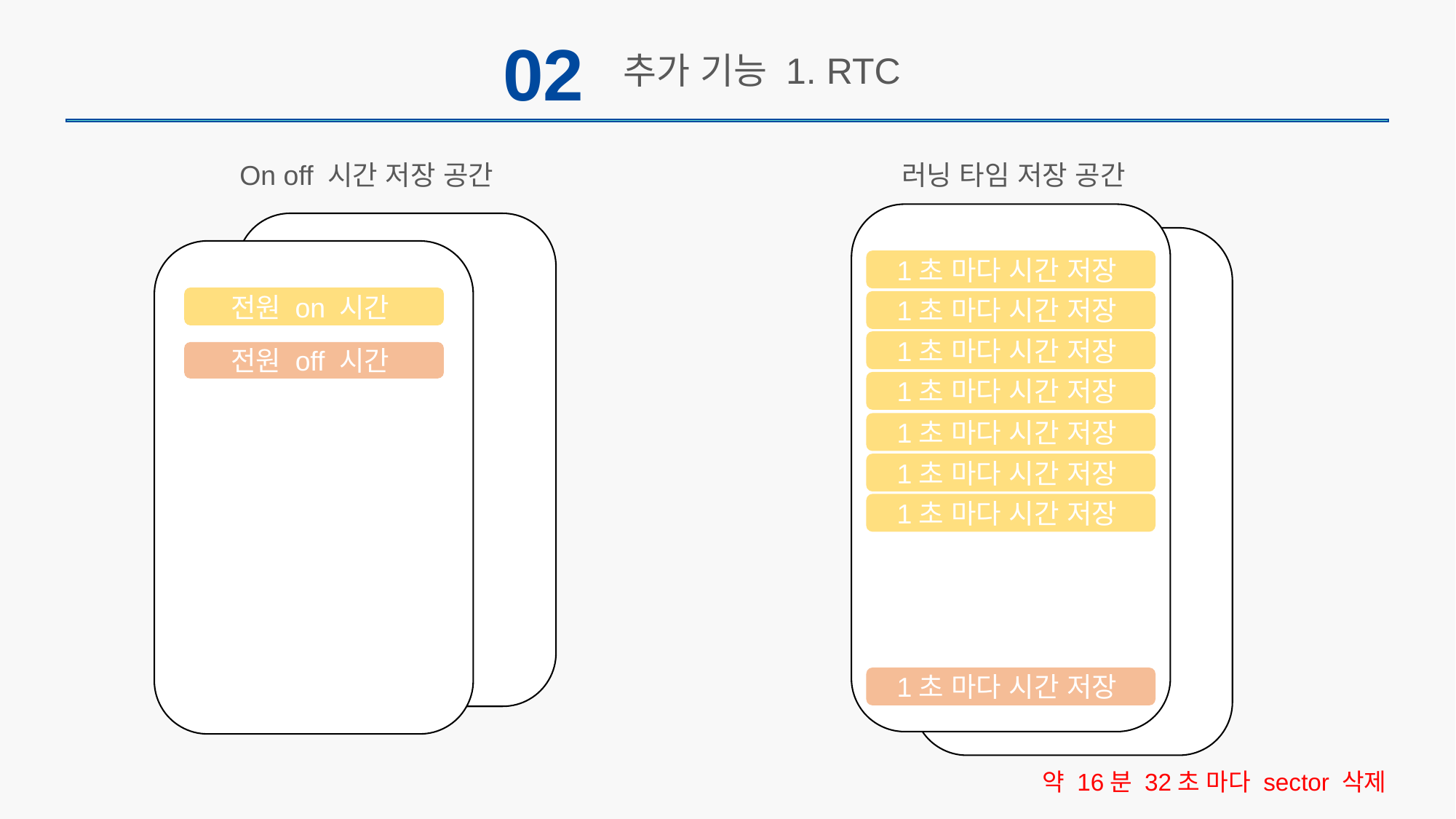

02
추가 기능 1. RTC

On off 시간 저장 공간
러닝 타임 저장 공간

1초 마다 시간 저장
전원 on 시간
1초 마다 시간 저장
1초 마다 시간 저장
전원 off 시간
1초 마다 시간 저장

1초 마다 시간 저장
1초 마다 시간 저장
1초 마다 시간 저장
1초 마다 시간 저장
약 16분 32초 마다 sector 삭제